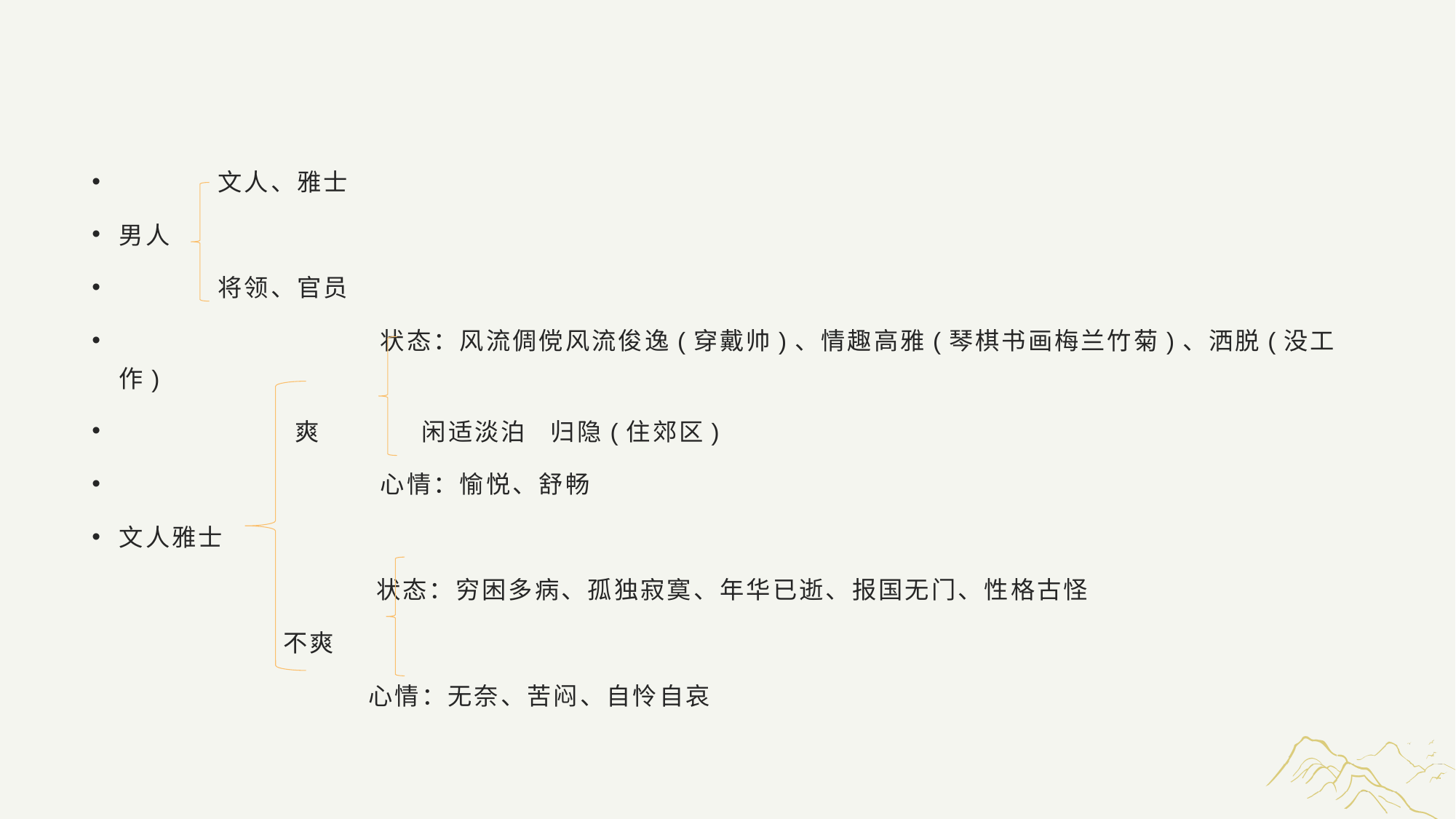

#

            文人、雅士
男人
            将领、官员
                                 状态：风流倜傥风流俊逸(穿戴帅)、情趣高雅(琴棋书画梅兰竹菊)、洒脱(没工作)
                      爽             闲适淡泊   归隐(住郊区)
                                 心情：愉悦、舒畅
文人雅士
                                    状态：穷困多病、孤独寂寞、年华已逝、报国无门、性格古怪
                        不爽
                                   心情：无奈、苦闷、自怜自哀